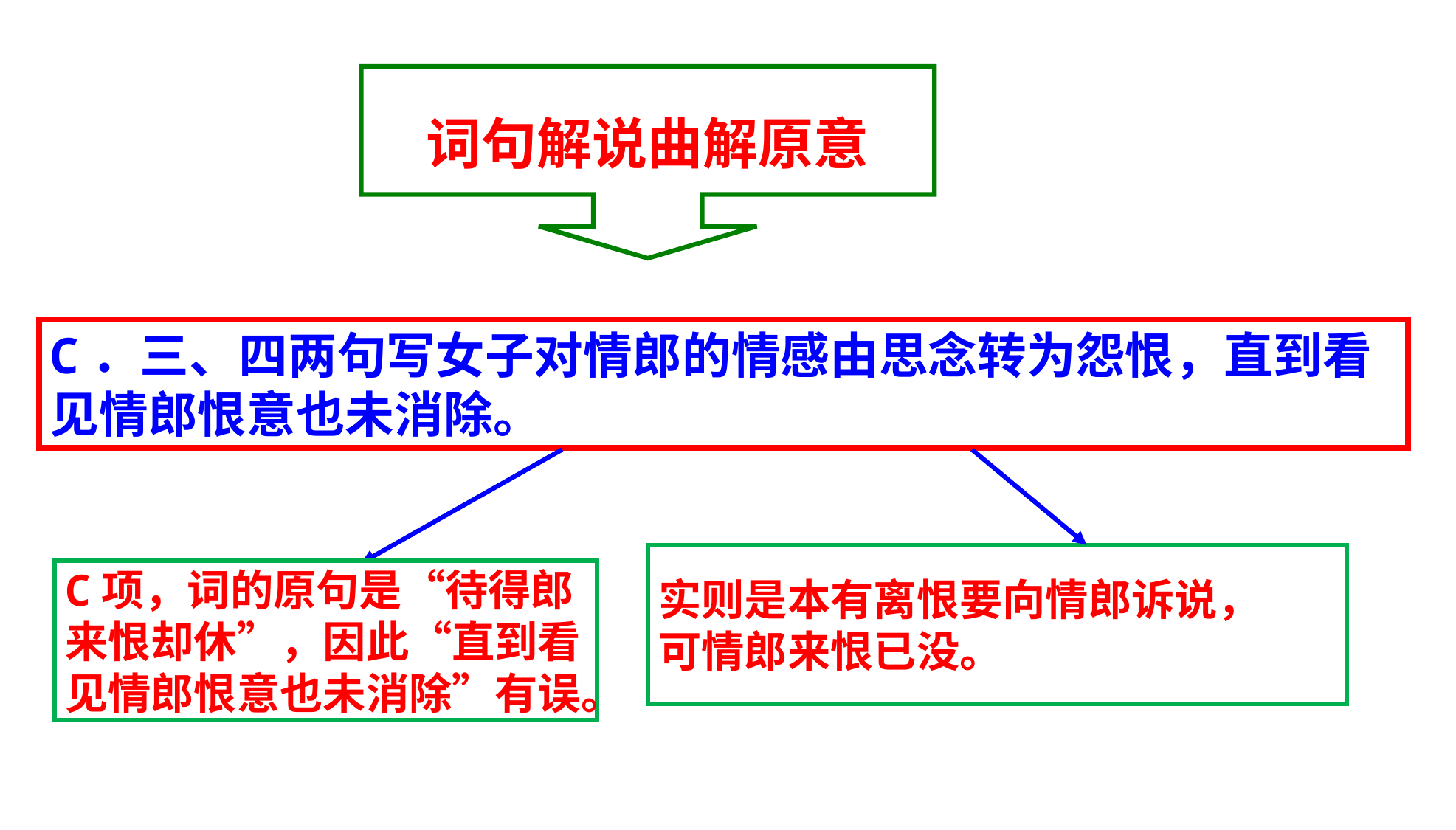

词句解说曲解原意
C．三、四两句写女子对情郎的情感由思念转为怨恨，直到看见情郎恨意也未消除。

实则是本有离恨要向情郎诉说，
可情郎来恨已没。
C项，词的原句是“待得郎
来恨却休”，因此“直到看
见情郎恨意也未消除”有误。